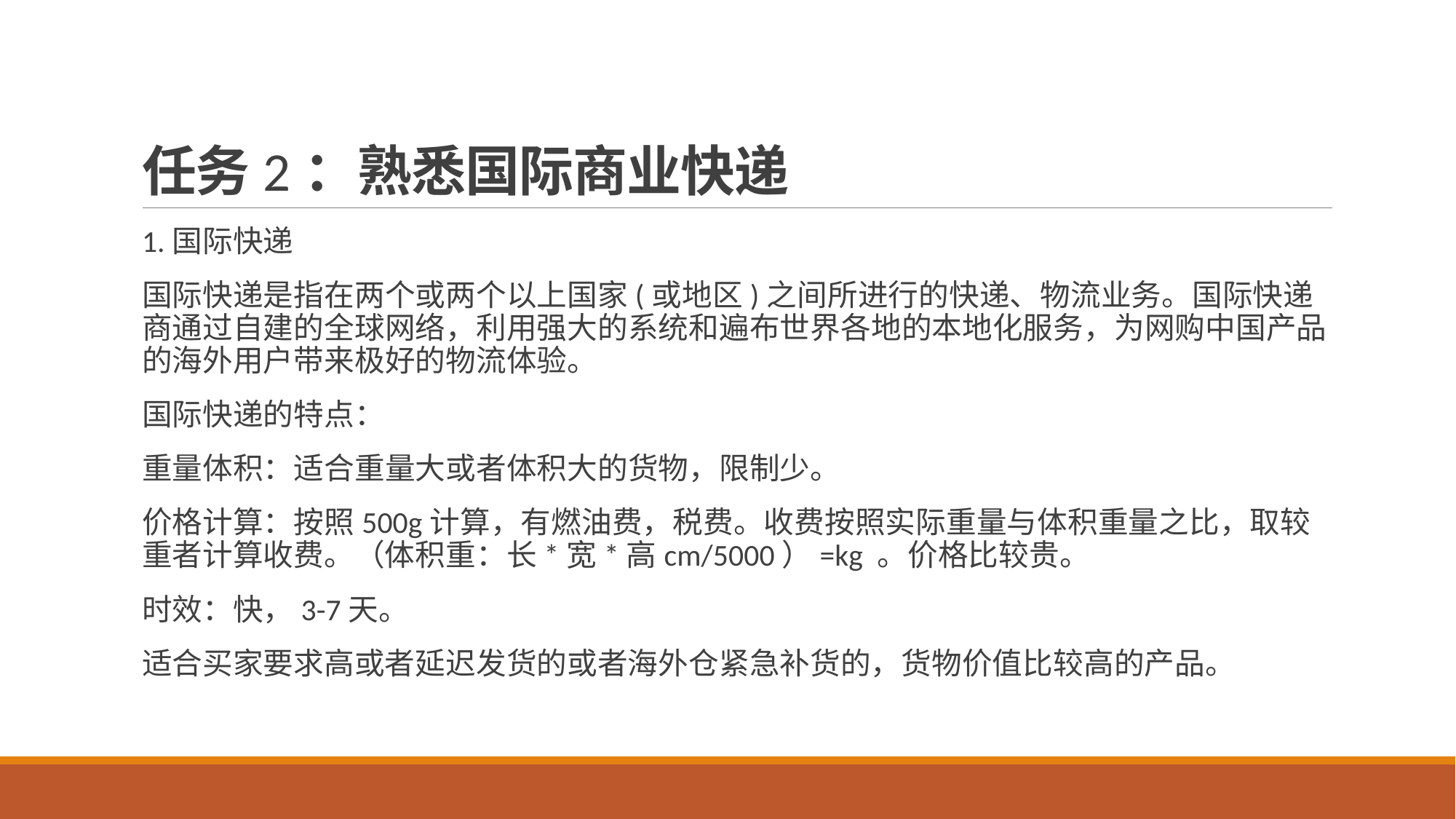

# 任务2：熟悉国际商业快递
1.国际快递
国际快递是指在两个或两个以上国家(或地区)之间所进行的快递、物流业务。国际快递商通过自建的全球网络，利用强大的系统和遍布世界各地的本地化服务，为网购中国产品的海外用户带来极好的物流体验。
国际快递的特点：
重量体积：适合重量大或者体积大的货物，限制少。
价格计算：按照500g计算，有燃油费，税费。收费按照实际重量与体积重量之比，取较重者计算收费。（体积重：长*宽*高cm/5000）=kg 。价格比较贵。
时效：快，3-7天。
适合买家要求高或者延迟发货的或者海外仓紧急补货的，货物价值比较高的产品。